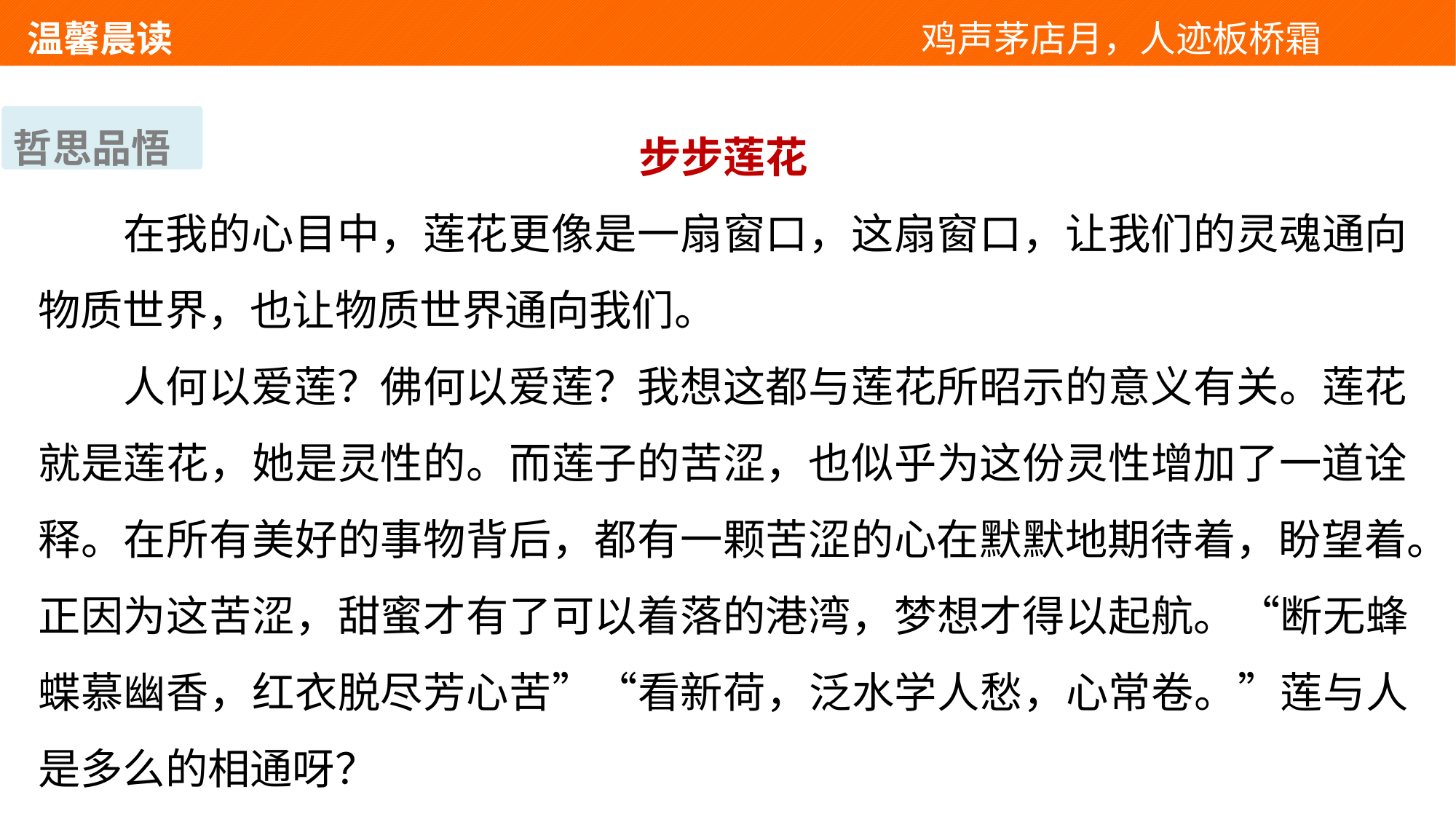

温馨晨读                                     　 　　　　　　　　　　　鸡声茅店月，人迹板桥霜
步步莲花
在我的心目中，莲花更像是一扇窗口，这扇窗口，让我们的灵魂通向物质世界，也让物质世界通向我们。
人何以爱莲？佛何以爱莲？我想这都与莲花所昭示的意义有关。莲花就是莲花，她是灵性的。而莲子的苦涩，也似乎为这份灵性增加了一道诠释。在所有美好的事物背后，都有一颗苦涩的心在默默地期待着，盼望着。正因为这苦涩，甜蜜才有了可以着落的港湾，梦想才得以起航。“断无蜂蝶慕幽香，红衣脱尽芳心苦”“看新荷，泛水学人愁，心常卷。”莲与人是多么的相通呀？
哲思品悟